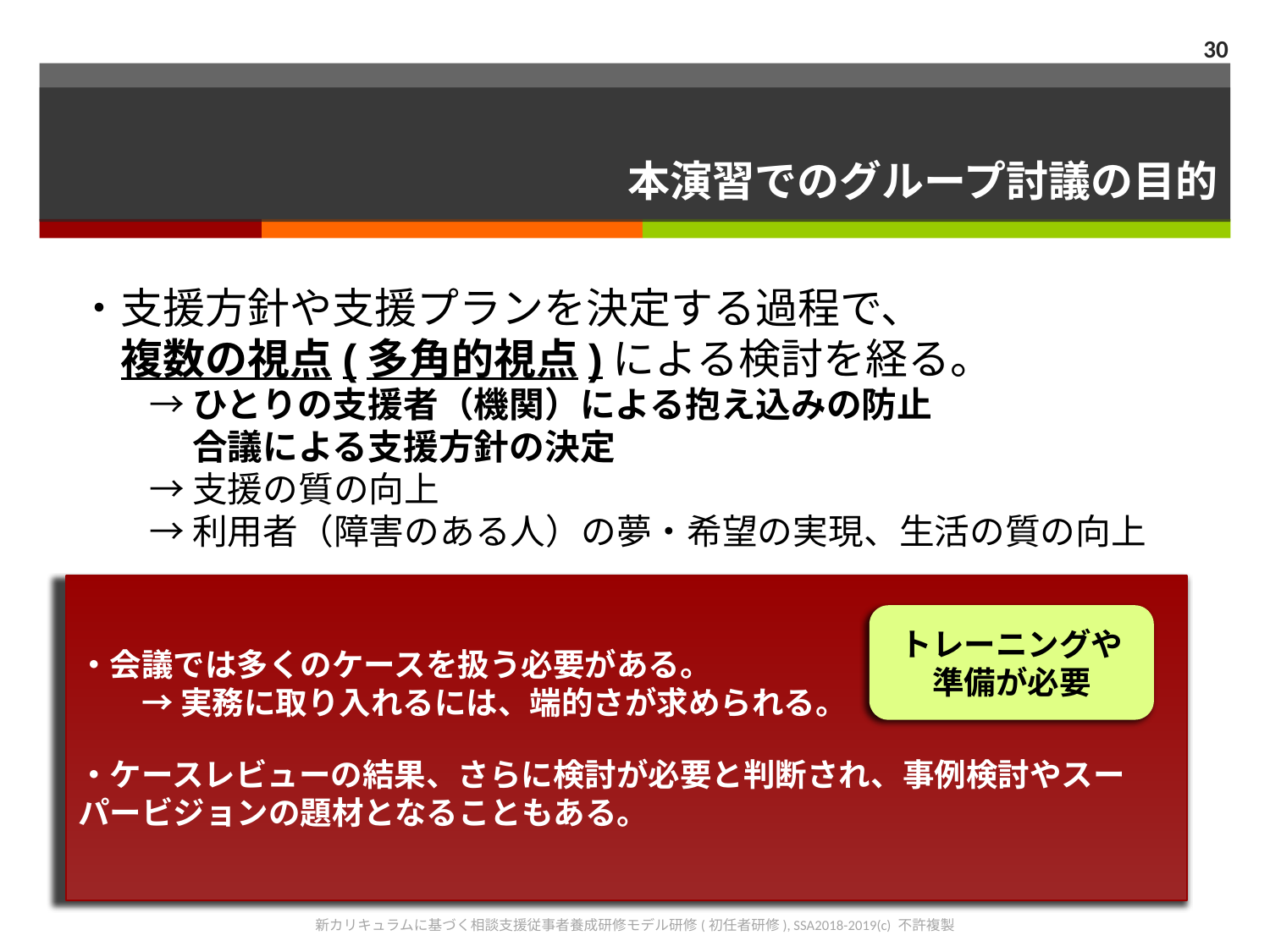

30
# 本演習でのグループ討議の目的
・支援方針や支援プランを決定する過程で、
　複数の視点(多角的視点)による検討を経る。
　　→ ひとりの支援者（機関）による抱え込みの防止
　　　 合議による支援方針の決定
　　→ 支援の質の向上
　　→ 利用者（障害のある人）の夢・希望の実現、生活の質の向上
・会議では多くのケースを扱う必要がある。
　　→ 実務に取り入れるには、端的さが求められる。

・ケースレビューの結果、さらに検討が必要と判断され、事例検討やスーパービジョンの題材となることもある。
トレーニングや
準備が必要
新カリキュラムに基づく相談支援従事者養成研修モデル研修(初任者研修), SSA2018-2019(c) 不許複製